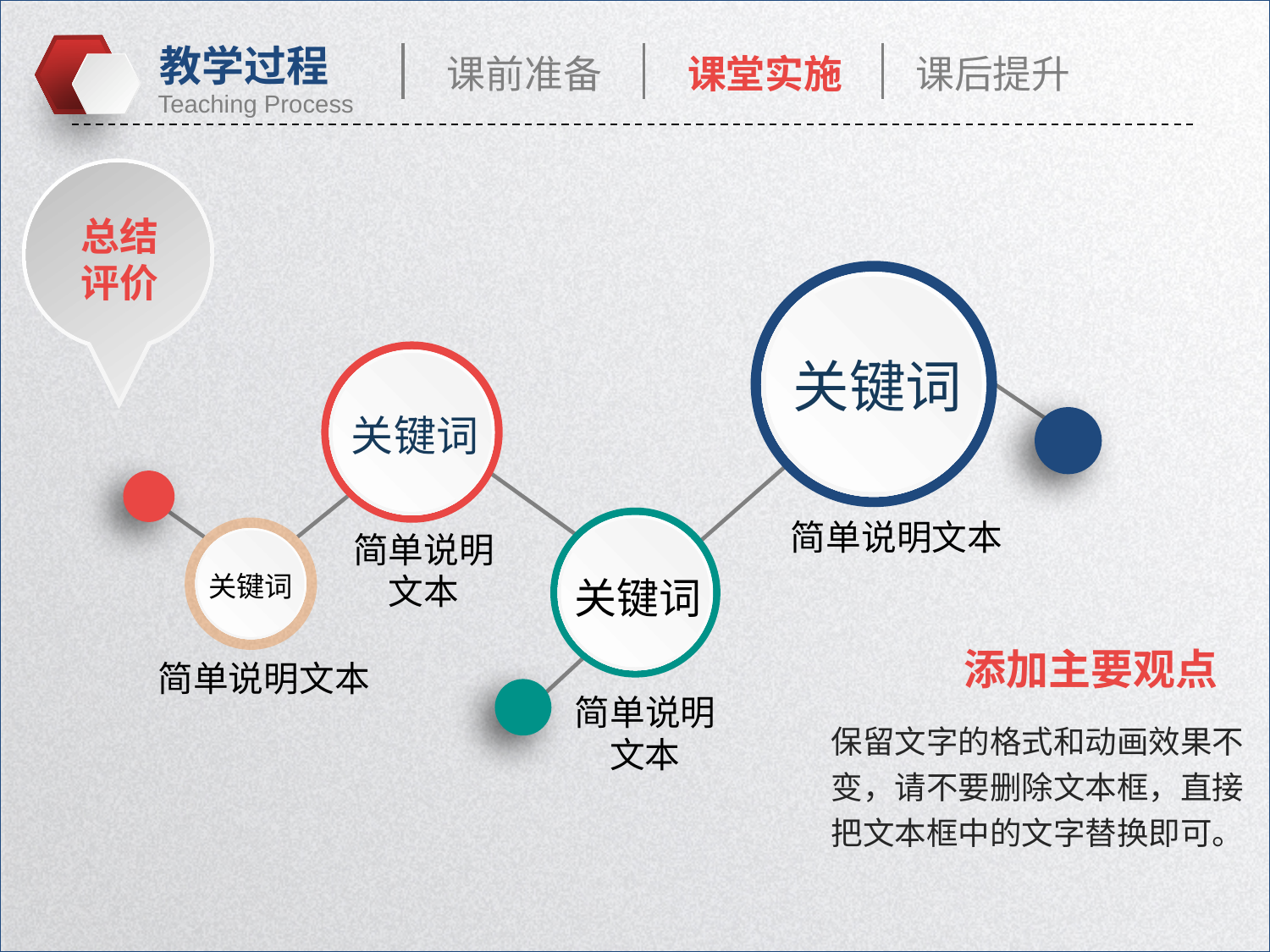

课前准备
课堂实施
课后提升

总结
评价

关键词

关键词

关键词
简单说明文本

关键词
简单说明文本
添加主要观点
简单说明文本

简单说明文本
保留文字的格式和动画效果不变，请不要删除文本框，直接把文本框中的文字替换即可。